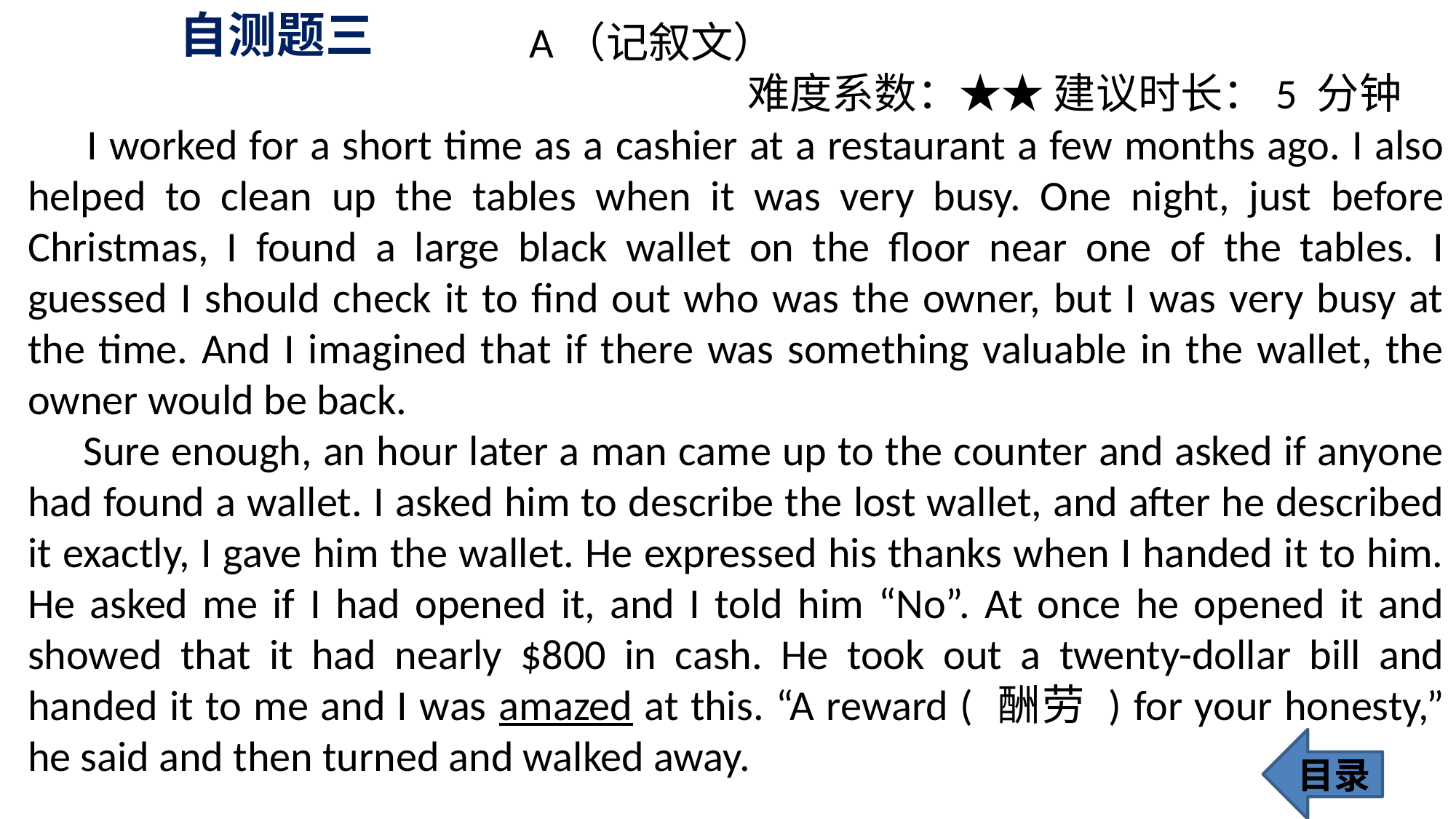

# 自测题三
                                                    A（记叙文）
                                                                           难度系数：★★ 建议时长：5 分钟
     I worked for a short time as a cashier at a restaurant a few months ago. I also helped to clean up the tables when it was very busy. One night, just before Christmas, I found a large black wallet on the floor near one of the tables. I guessed I should check it to find out who was the owner, but I was very busy at the time. And I imagined that if there was something valuable in the wallet, the owner would be back.
     Sure enough, an hour later a man came up to the counter and asked if anyone had found a wallet. I asked him to describe the lost wallet, and after he described it exactly, I gave him the wallet. He expressed his thanks when I handed it to him. He asked me if I had opened it, and I told him “No”. At once he opened it and showed that it had nearly $800 in cash. He took out a twenty-dollar bill and handed it to me and I was amazed at this. “A reward ( 酬劳 ) for your honesty,” he said and then turned and walked away.

目录
114